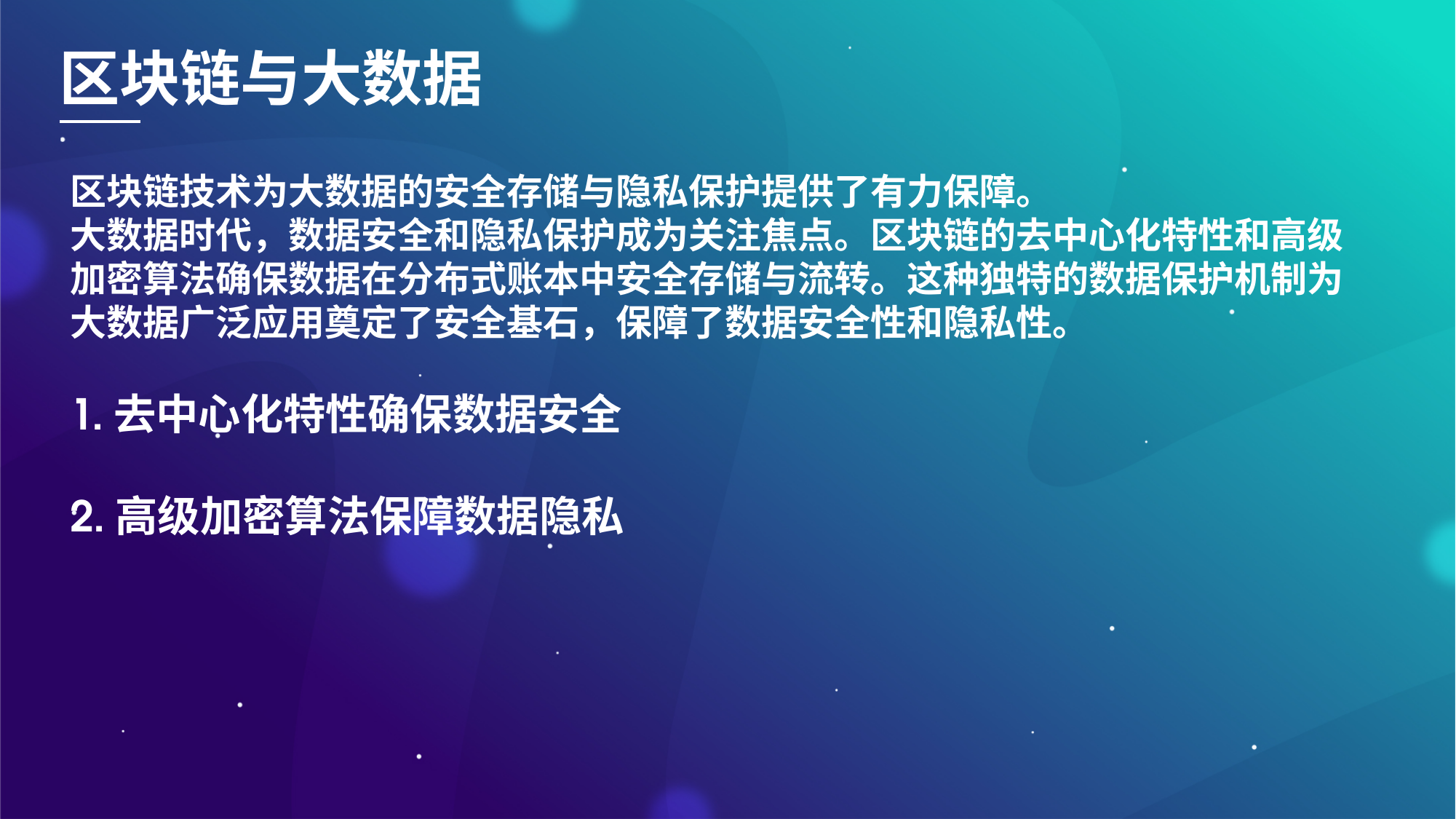

区块链与大数据
区块链技术为大数据的安全存储与隐私保护提供了有力保障。
大数据时代，数据安全和隐私保护成为关注焦点。区块链的去中心化特性和高级加密算法确保数据在分布式账本中安全存储与流转。这种独特的数据保护机制为大数据广泛应用奠定了安全基石，保障了数据安全性和隐私性。

1.去中心化特性确保数据安全

2.高级加密算法保障数据隐私